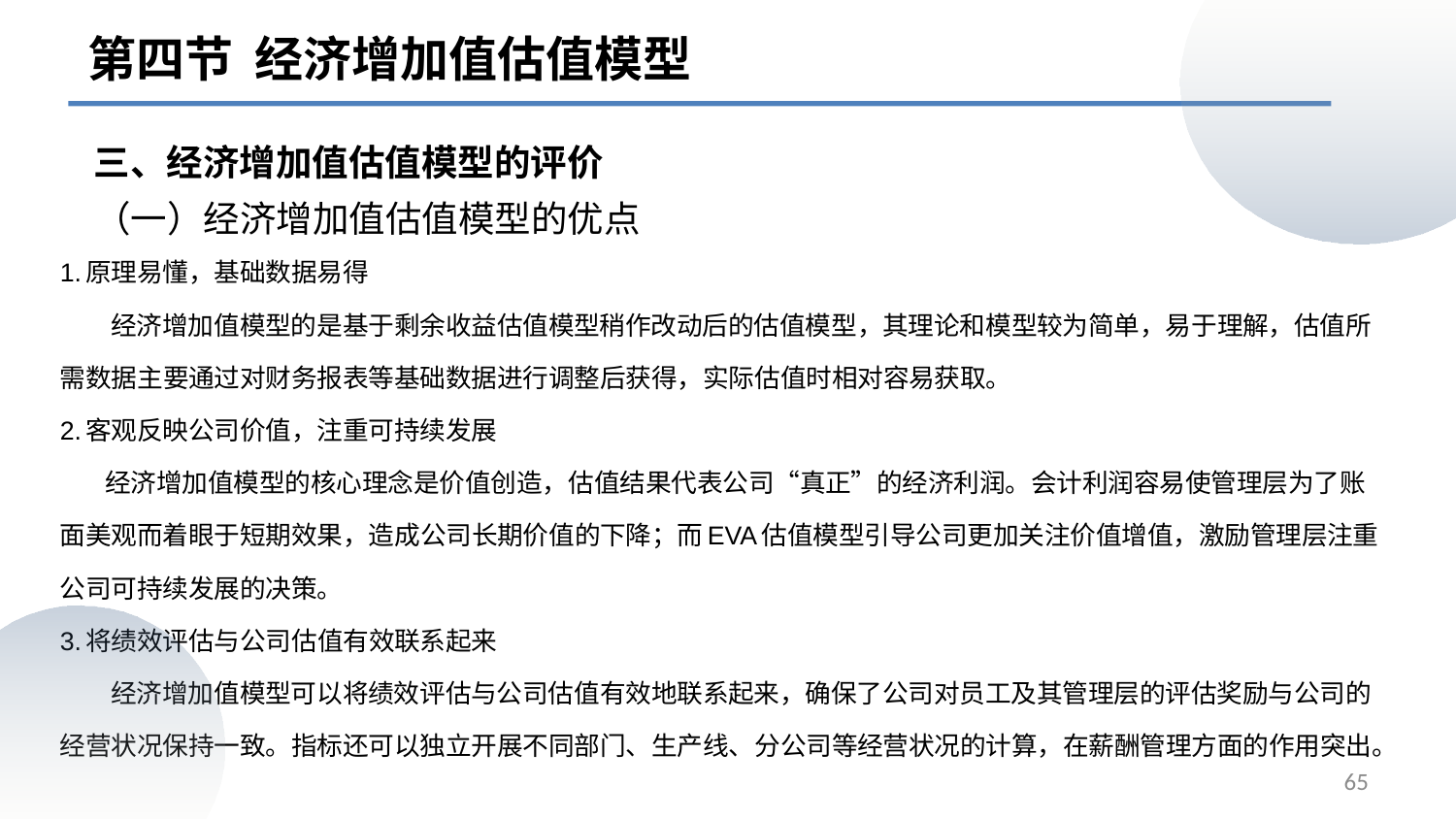

第四节  经济增加值估值模型
三、经济增加值估值模型的评价
# （一）经济增加值估值模型的优点
1.原理易懂，基础数据易得
        经济增加值模型的是基于剩余收益估值模型稍作改动后的估值模型，其理论和模型较为简单，易于理解，估值所需数据主要通过对财务报表等基础数据进行调整后获得，实际估值时相对容易获取。
2.客观反映公司价值，注重可持续发展
       经济增加值模型的核心理念是价值创造，估值结果代表公司“真正”的经济利润。会计利润容易使管理层为了账面美观而着眼于短期效果，造成公司长期价值的下降；而EVA估值模型引导公司更加关注价值增值，激励管理层注重公司可持续发展的决策。
3.将绩效评估与公司估值有效联系起来
        经济增加值模型可以将绩效评估与公司估值有效地联系起来，确保了公司对员工及其管理层的评估奖励与公司的经营状况保持一致。指标还可以独立开展不同部门、生产线、分公司等经营状况的计算，在薪酬管理方面的作用突出。

65